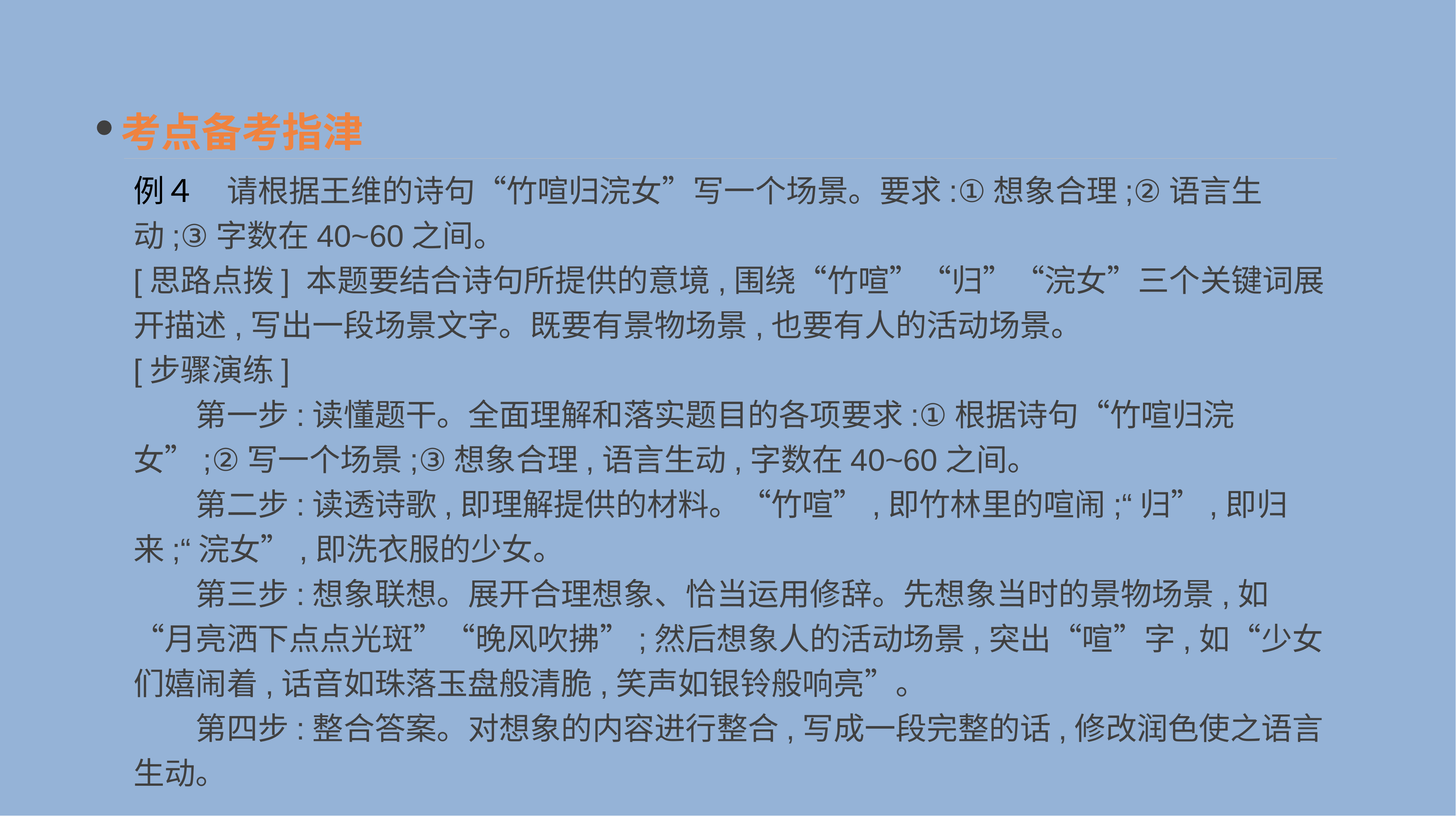

考点备考指津

例４　请根据王维的诗句“竹喧归浣女”写一个场景。要求:①想象合理;②语言生动;③字数在40~60之间。
[思路点拨] 本题要结合诗句所提供的意境,围绕“竹喧”“归”“浣女”三个关键词展开描述,写出一段场景文字。既要有景物场景,也要有人的活动场景。
[步骤演练]
　　第一步:读懂题干。全面理解和落实题目的各项要求:①根据诗句“竹喧归浣女”;②写一个场景;③想象合理,语言生动,字数在40~60之间。
　　第二步:读透诗歌,即理解提供的材料。“竹喧”,即竹林里的喧闹;“归”,即归来;“浣女”,即洗衣服的少女。
　　第三步:想象联想。展开合理想象、恰当运用修辞。先想象当时的景物场景,如“月亮洒下点点光斑”“晚风吹拂”;然后想象人的活动场景,突出“喧”字,如“少女们嬉闹着,话音如珠落玉盘般清脆,笑声如银铃般响亮”。
　　第四步:整合答案。对想象的内容进行整合,写成一段完整的话,修改润色使之语言生动。